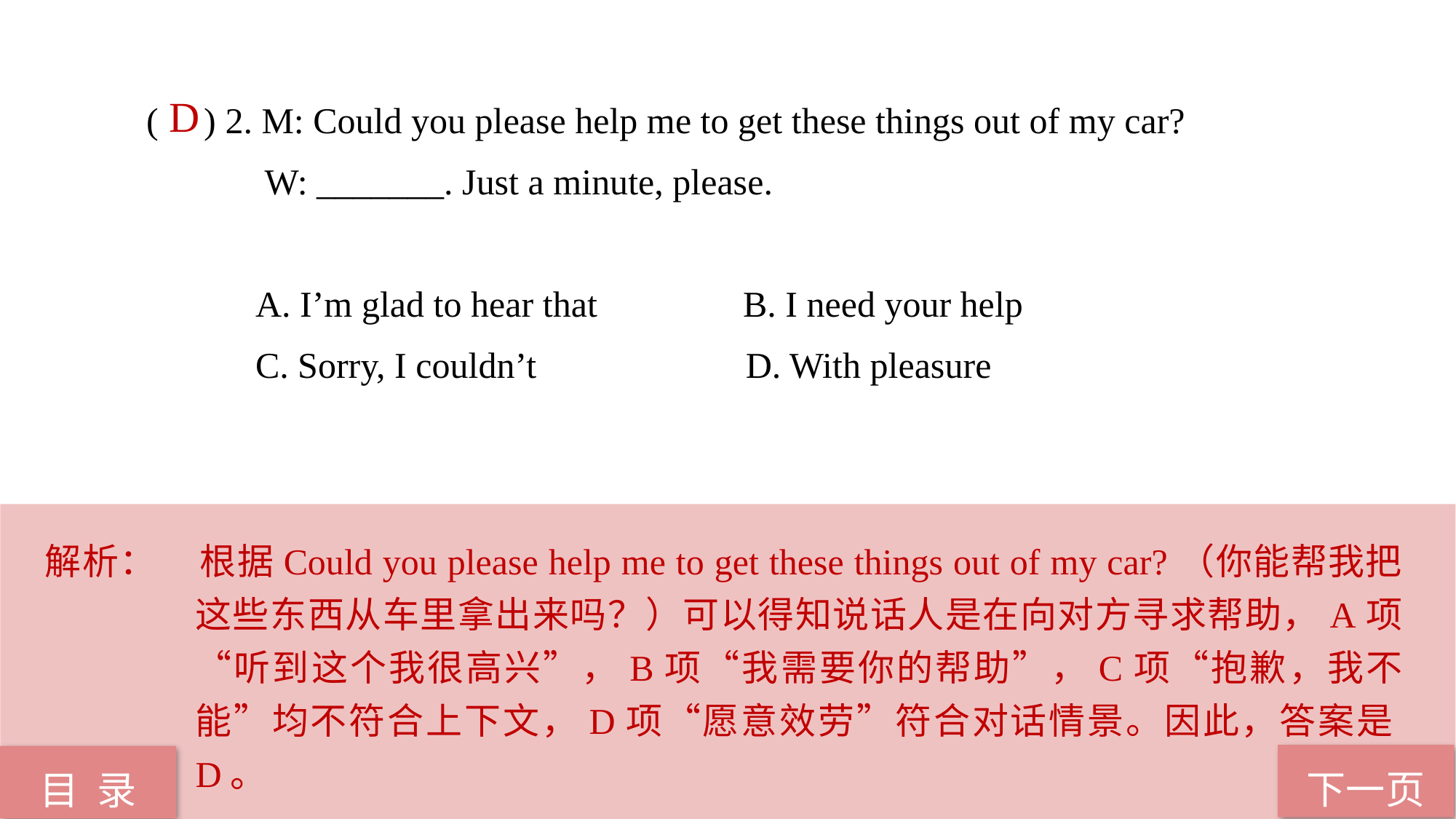

(     ) 2. M: Could you please help me to get these things out of my car?
             W: _______. Just a minute, please.

            A. I’m glad to hear that                B. I need your help
            C. Sorry, I couldn’t                       D. With pleasure
 D
解析：	根据Could you please help me to get these things out of my car?（你能帮我把这些东西从车里拿出来吗？）可以得知说话人是在向对方寻求帮助，A项“听到这个我很高兴”，B项“我需要你的帮助”，C项“抱歉，我不能”均不符合上下文，D项“愿意效劳”符合对话情景。因此，答案是D。